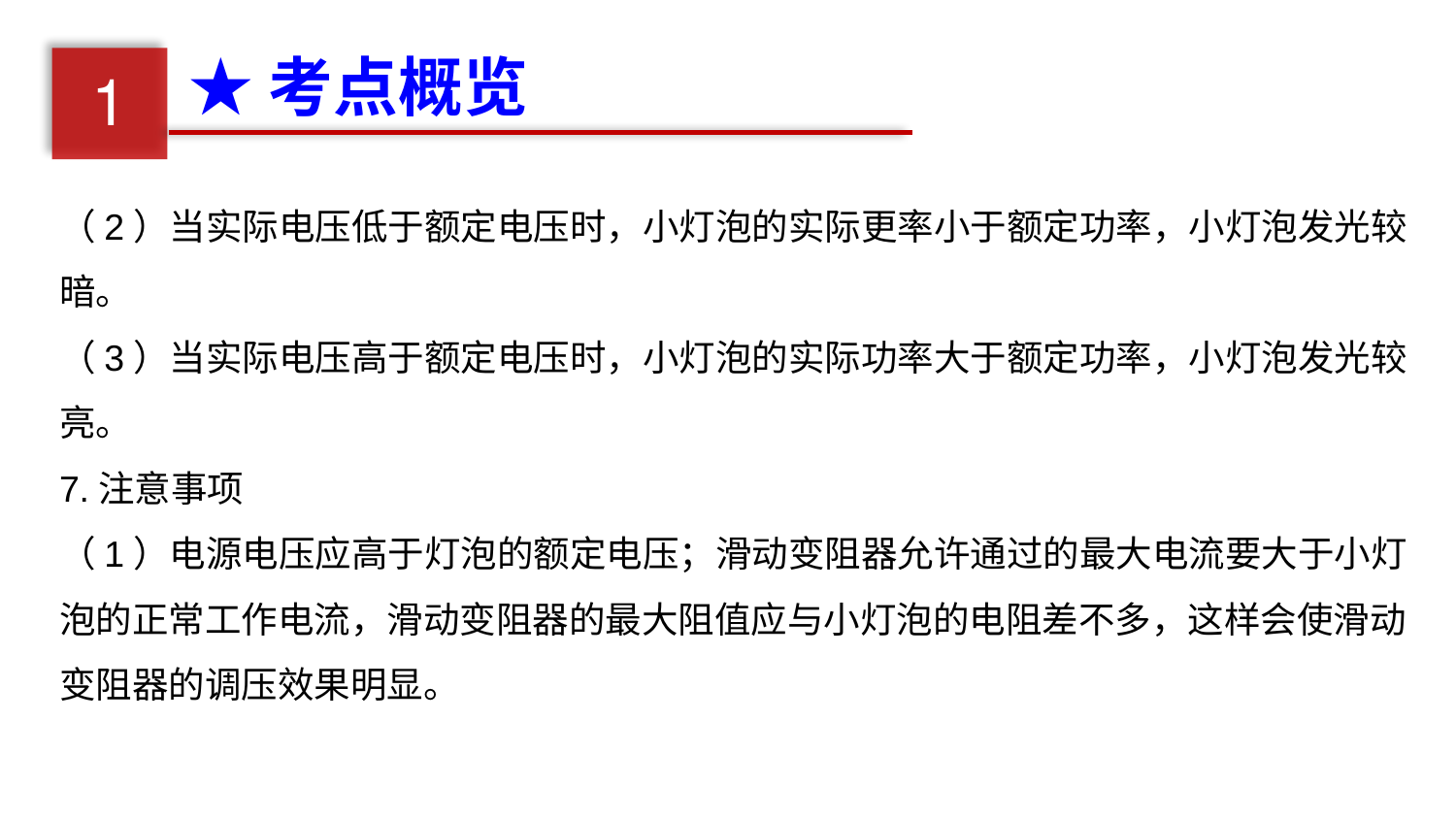

★考点概览

1
（2）当实际电压低于额定电压时，小灯泡的实际更率小于额定功率，小灯泡发光较暗。
（3）当实际电压高于额定电压时，小灯泡的实际功率大于额定功率，小灯泡发光较亮。
7.注意事项
（1）电源电压应高于灯泡的额定电压；滑动变阻器允许通过的最大电流要大于小灯泡的正常工作电流，滑动变阻器的最大阻值应与小灯泡的电阻差不多，这样会使滑动变阻器的调压效果明显。